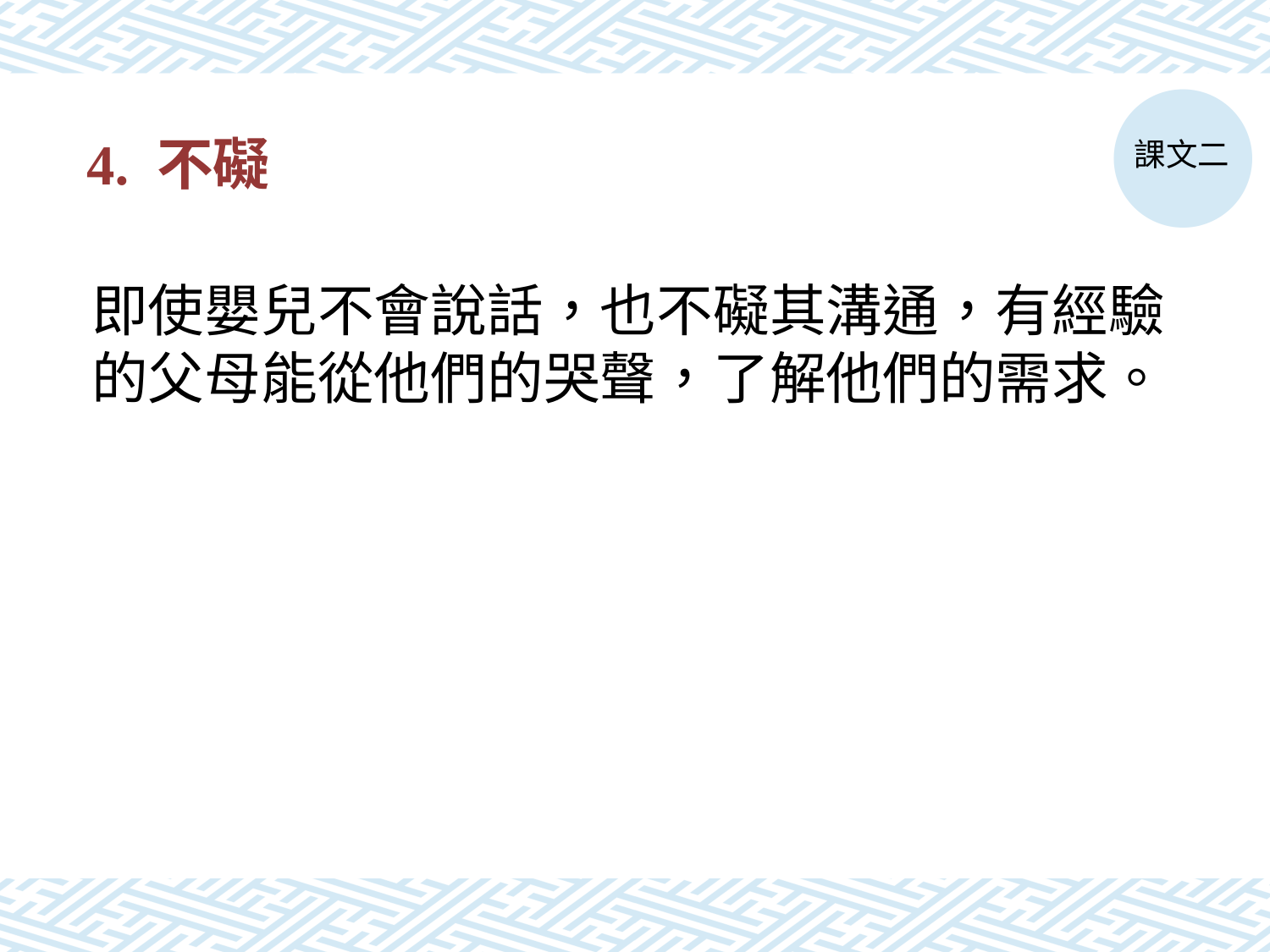

課文二
# 4. 不礙
即使嬰兒不會說話，也不礙其溝通，有經驗的父母能從他們的哭聲，了解他們的需求。